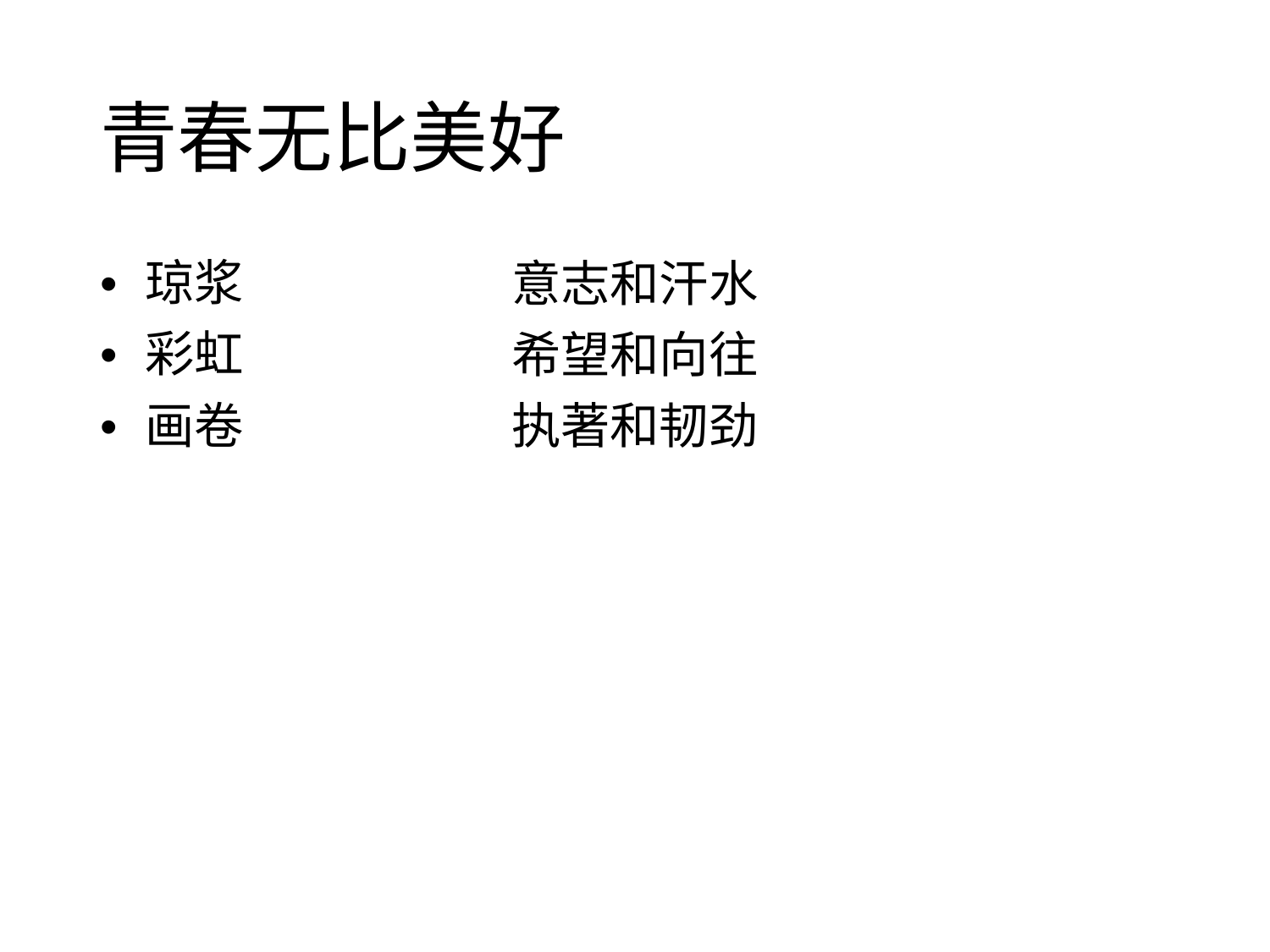

青春无比美好
• 琼浆
• 彩虹
• 画卷
意志和汗水
希望和向往
执著和韧劲